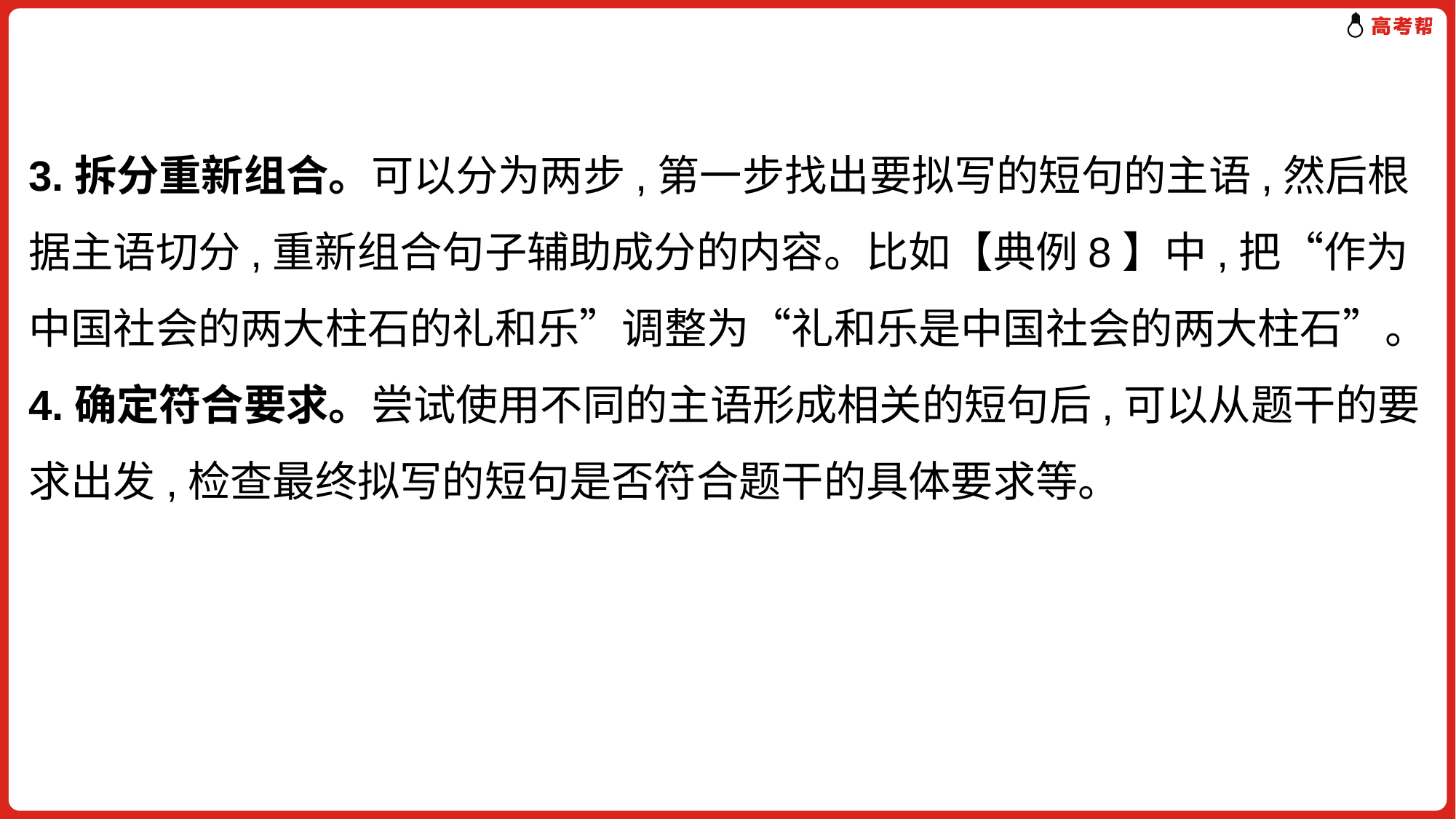

3.拆分重新组合。可以分为两步,第一步找出要拟写的短句的主语,然后根据主语切分,重新组合句子辅助成分的内容。比如【典例8】中,把“作为中国社会的两大柱石的礼和乐”调整为“礼和乐是中国社会的两大柱石”。
4.确定符合要求。尝试使用不同的主语形成相关的短句后,可以从题干的要求出发,检查最终拟写的短句是否符合题干的具体要求等。